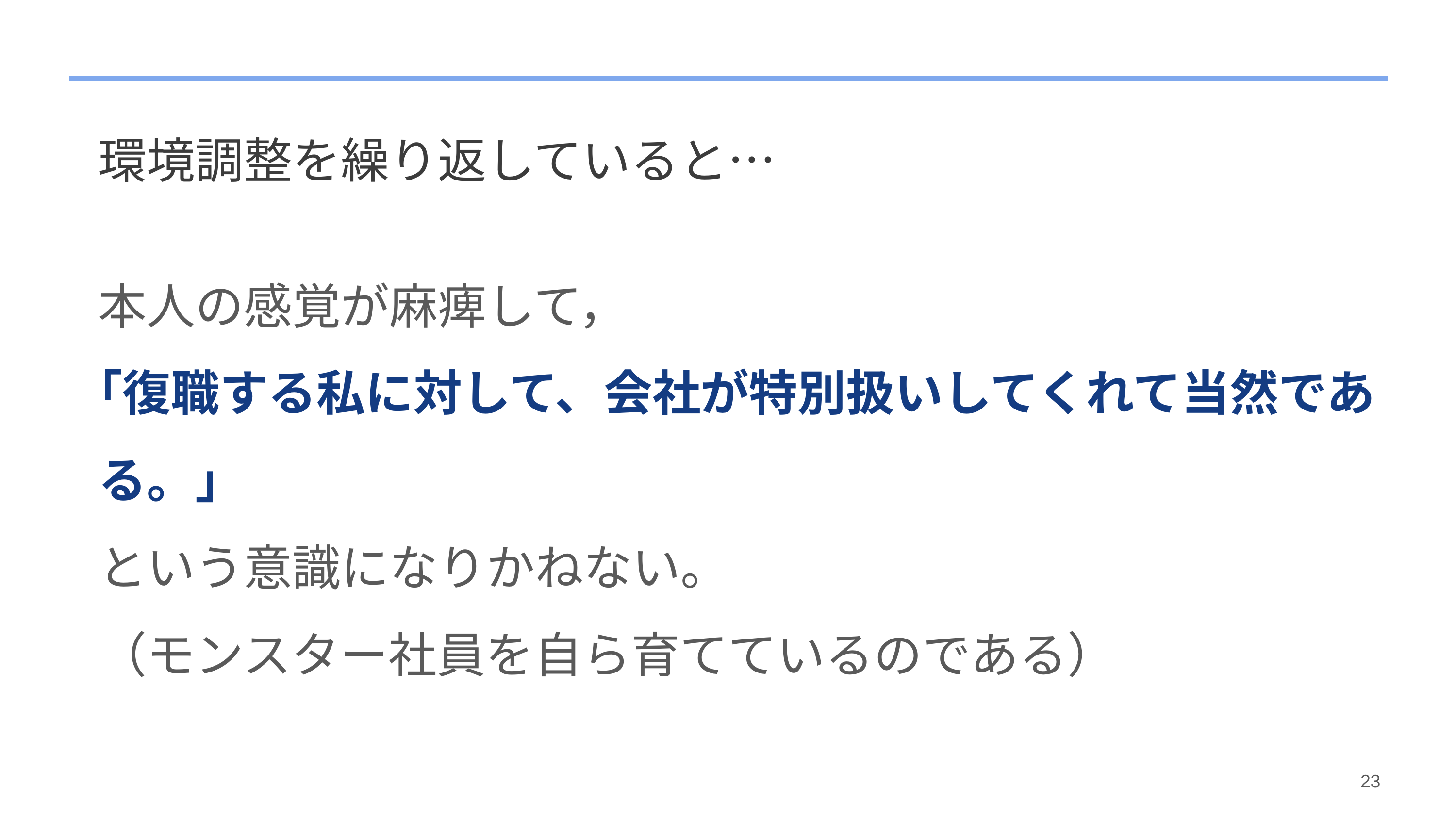

#
環境調整を繰り返していると…

本人の感覚が麻痺して，
｢復職する私に対して、会社が特別扱いしてくれて当然である。」
という意識になりかねない。
（モンスター社員を自ら育てているのである）
23